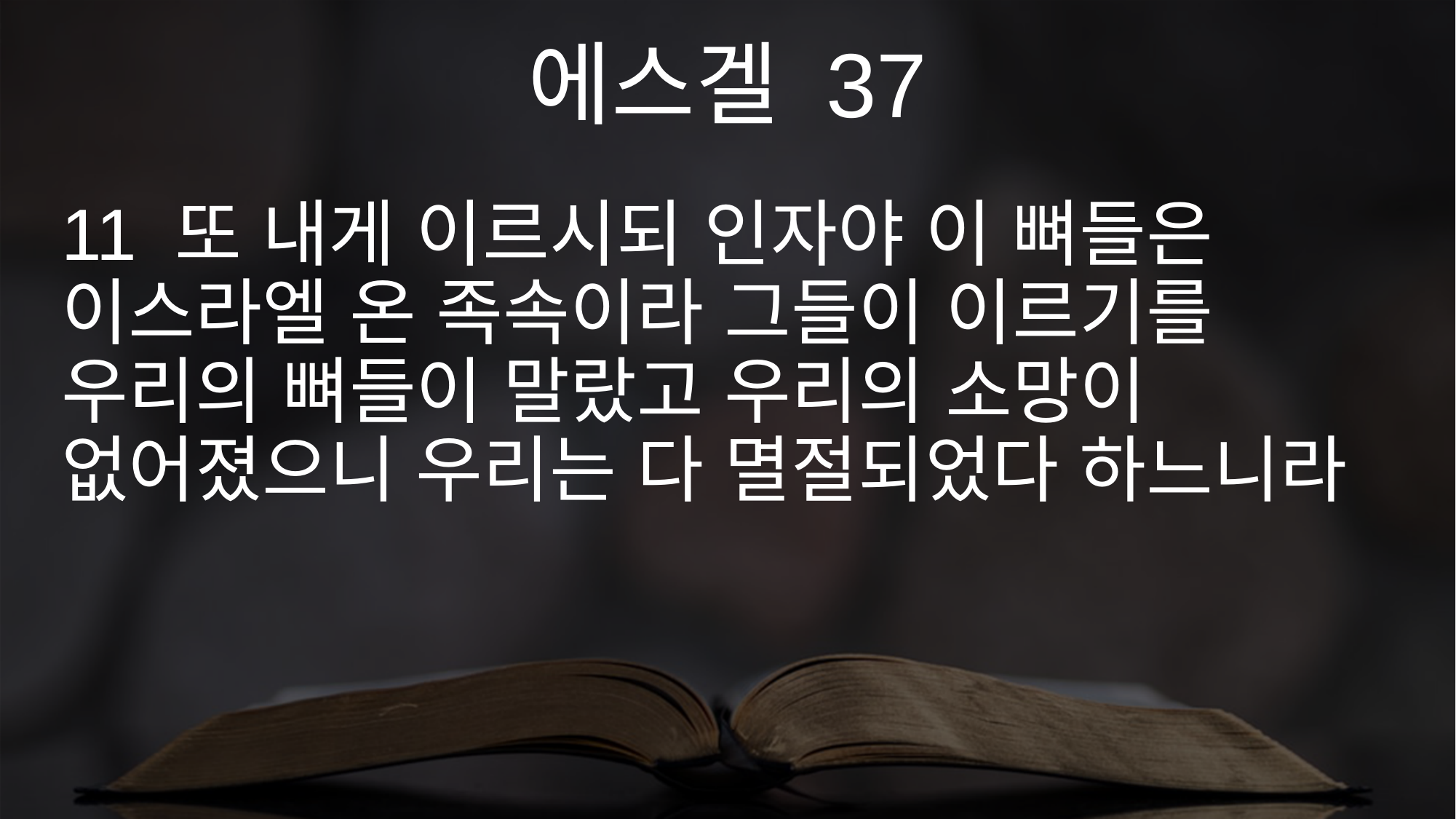

에스겔 37
11 또 내게 이르시되 인자야 이 뼈들은 이스라엘 온 족속이라 그들이 이르기를 우리의 뼈들이 말랐고 우리의 소망이 없어졌으니 우리는 다 멸절되었다 하느니라